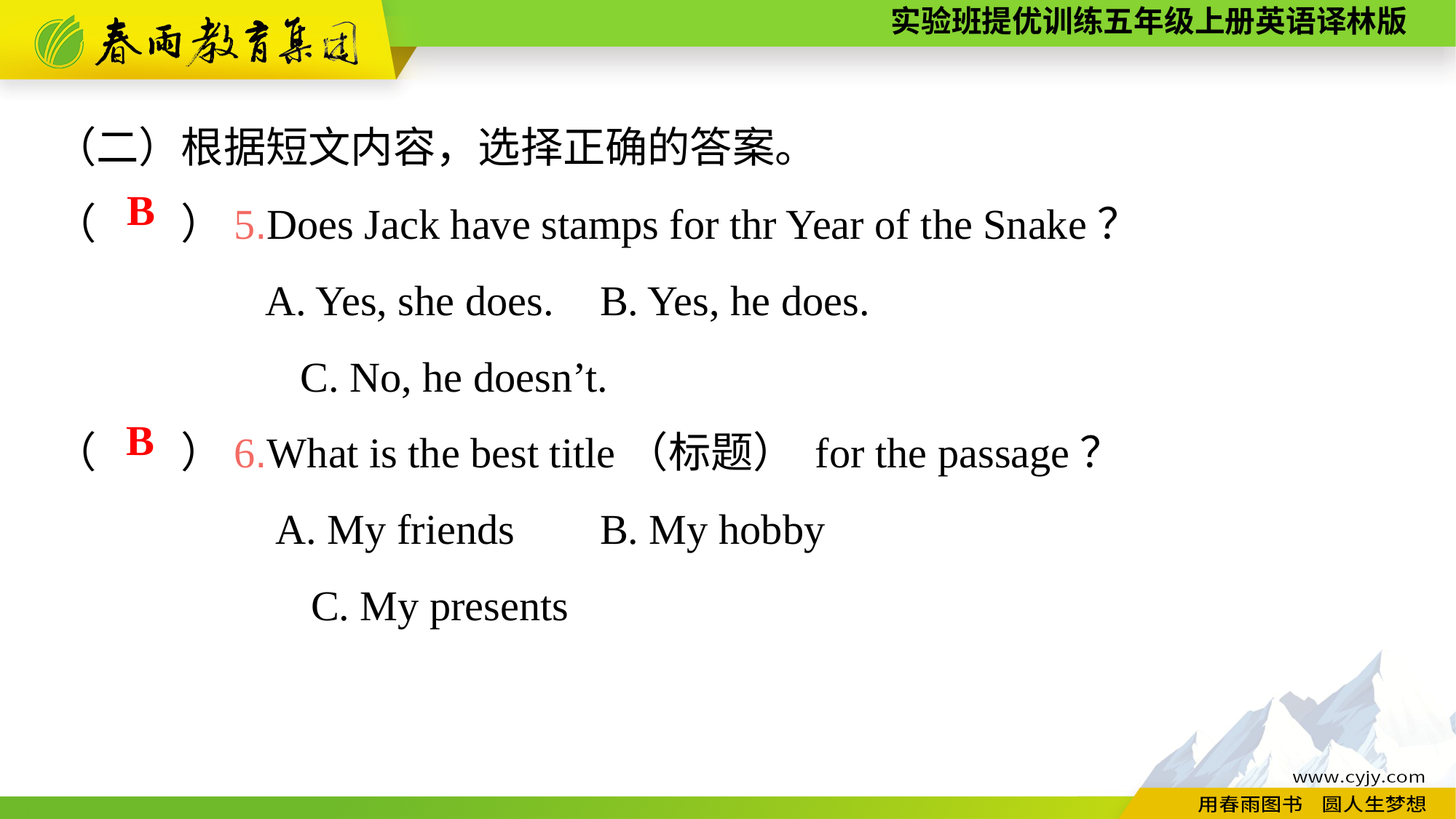

（二）根据短文内容，选择正确的答案。
（　　）5.Does Jack have stamps for thr Year of the Snake？
                    A. Yes, she does.	B. Yes, he does.
	             C. No, he doesn’t.
（　　）6.What is the best title（标题） for the passage？
                     A. My friends	B. My hobby
	              C. My presents
B
B